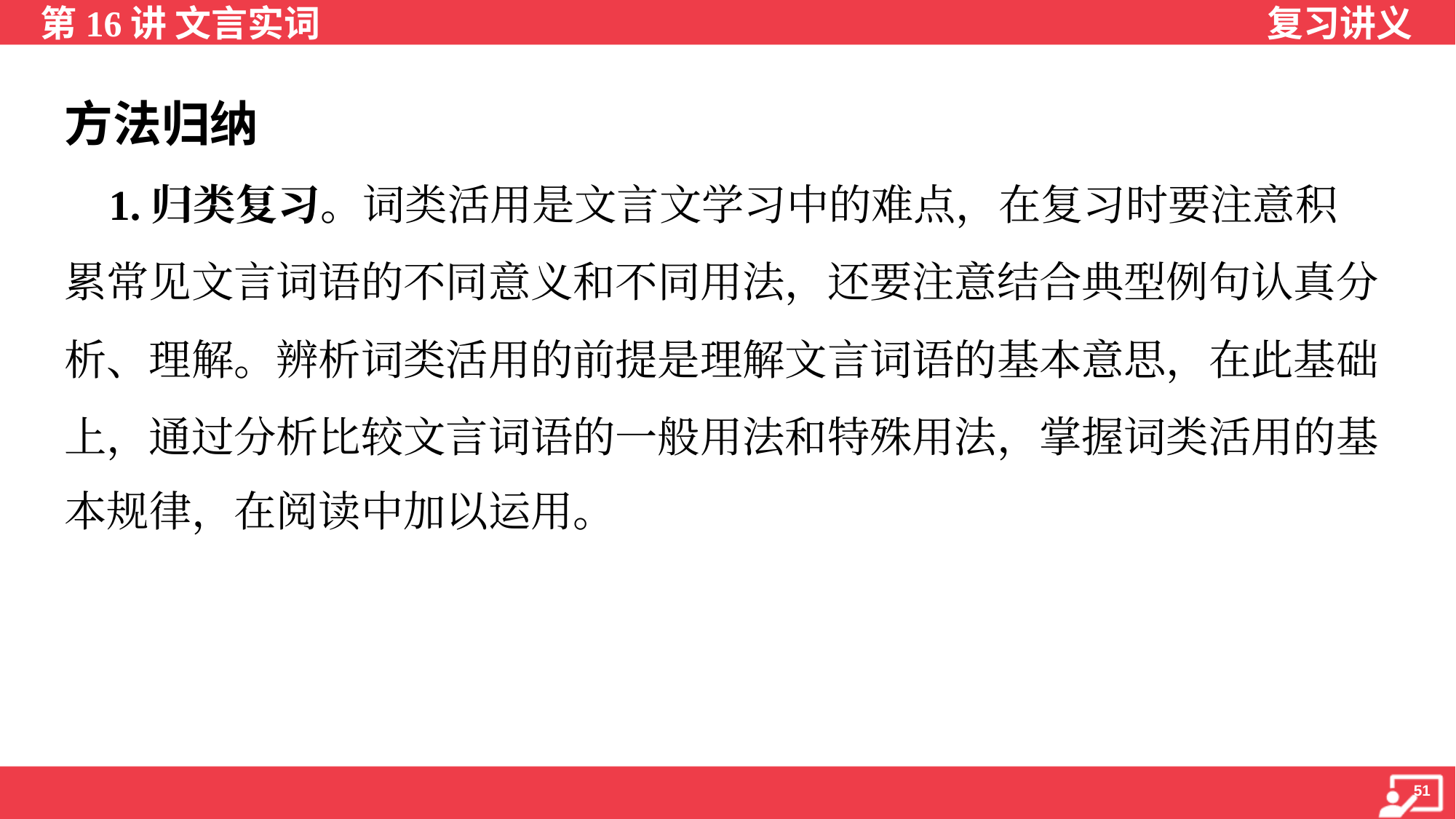

方法归纳
    1.归类复习。词类活用是文言文学习中的难点，在复习时要注意积
累常见文言词语的不同意义和不同用法，还要注意结合典型例句认真分
析、理解。辨析词类活用的前提是理解文言词语的基本意思，在此基础
上，通过分析比较文言词语的一般用法和特殊用法，掌握词类活用的基
本规律，在阅读中加以运用。